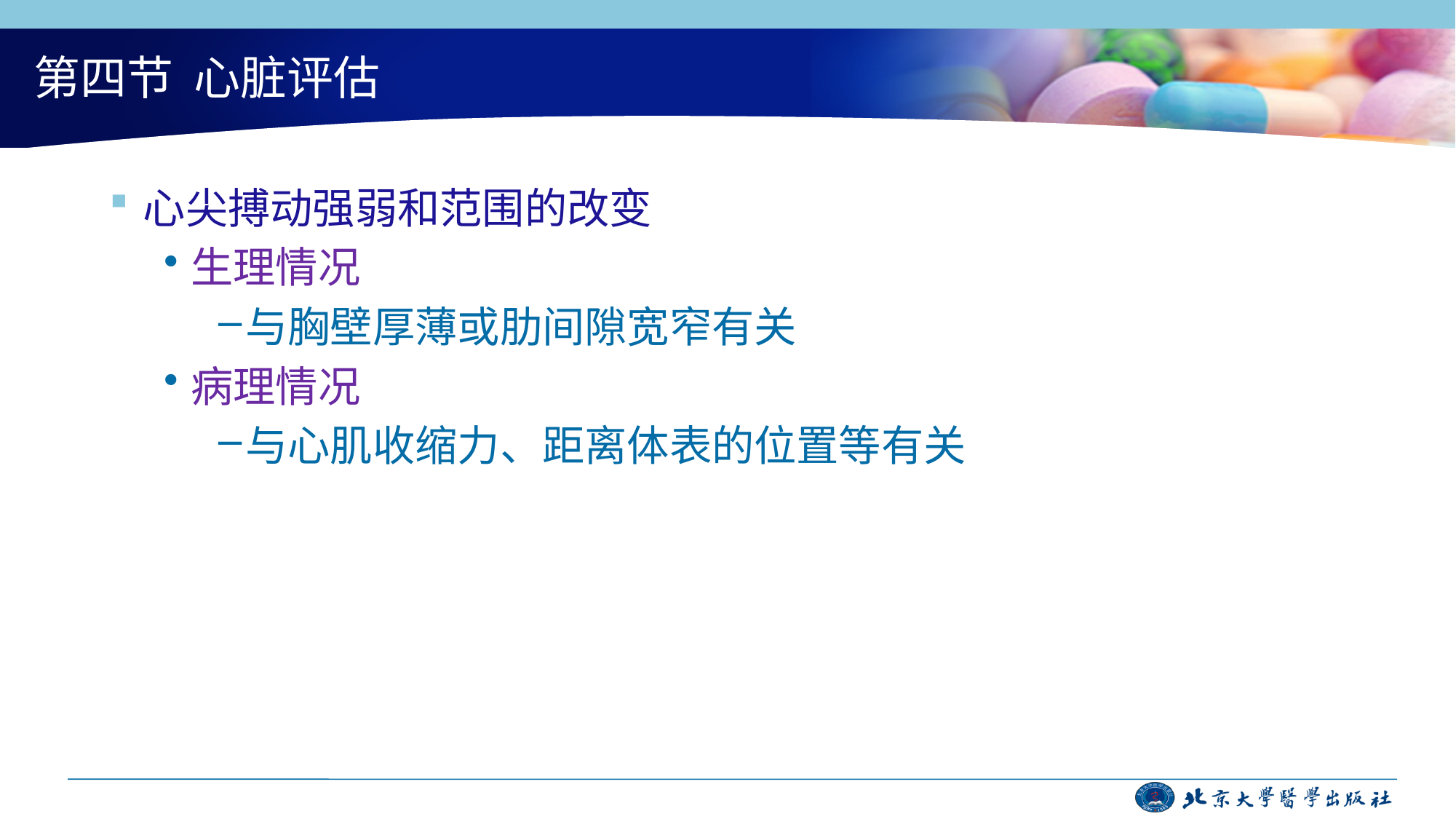

# 第四节  心脏评估
心尖搏动强弱和范围的改变
生理情况
与胸壁厚薄或肋间隙宽窄有关
病理情况
与心肌收缩力、距离体表的位置等有关